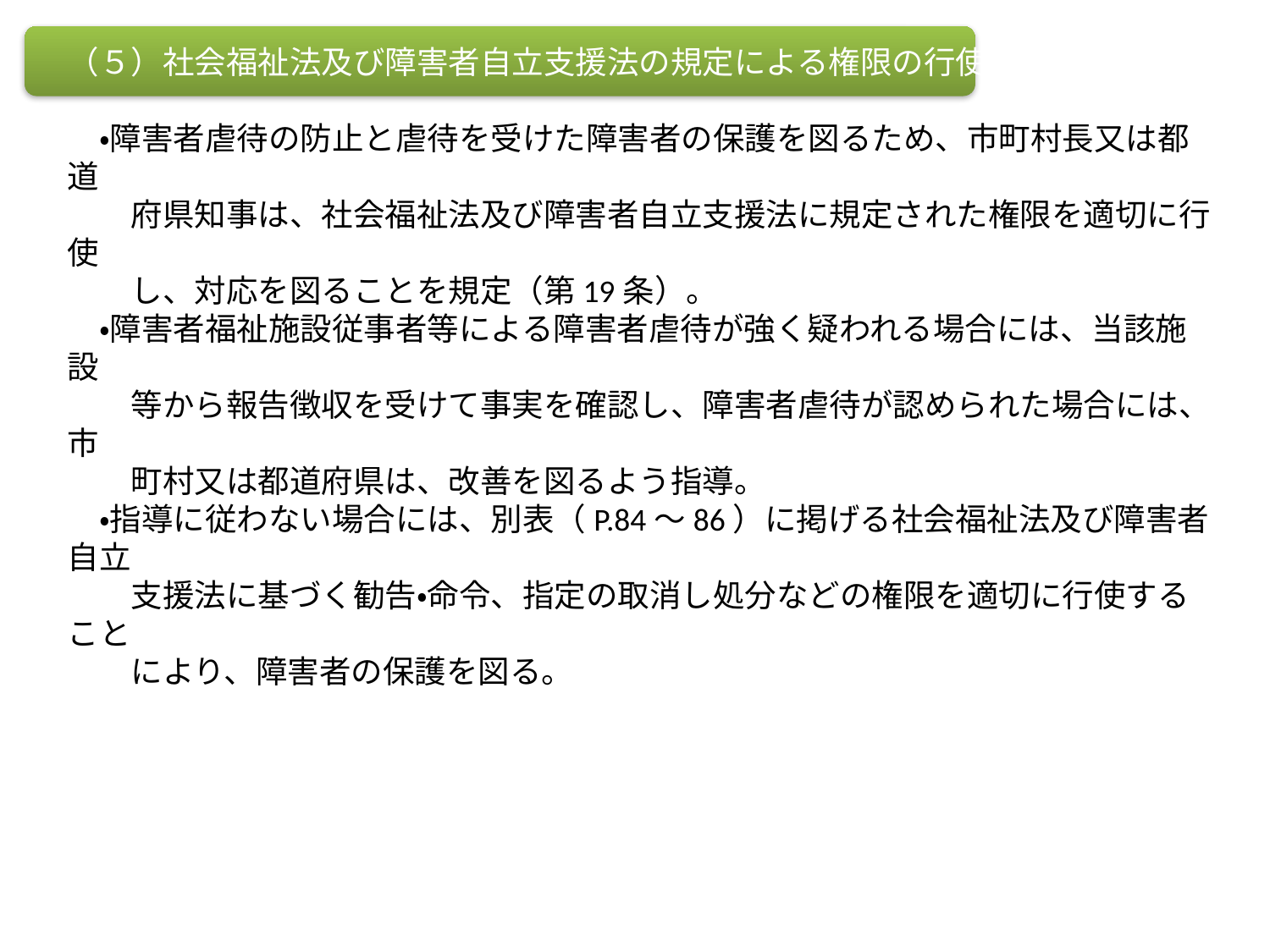

（５）社会福祉法及び障害者自立支援法の規定による権限の行使

　・障害者虐待の防止と虐待を受けた障害者の保護を図るため、市町村長又は都道
　　府県知事は、社会福祉法及び障害者自立支援法に規定された権限を適切に行使
　　し、対応を図ることを規定（第19条）。
　・障害者福祉施設従事者等による障害者虐待が強く疑われる場合には、当該施設
　　等から報告徴収を受けて事実を確認し、障害者虐待が認められた場合には、市
　　町村又は都道府県は、改善を図るよう指導。
　・指導に従わない場合には、別表（P.84～86）に掲げる社会福祉法及び障害者自立
　　支援法に基づく勧告・命令、指定の取消し処分などの権限を適切に行使すること
　　により、障害者の保護を図る。